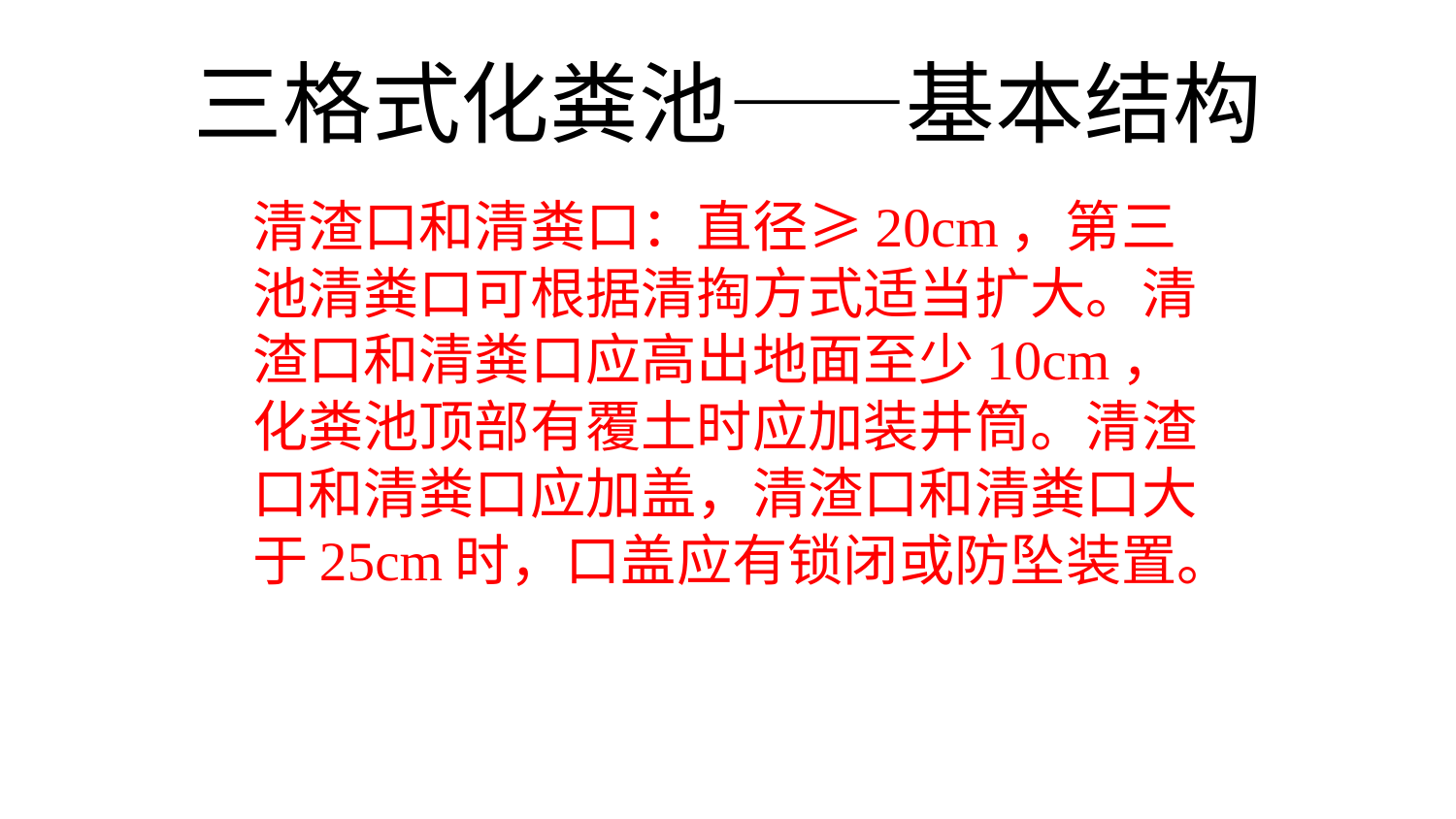

# 三格式化粪池——基本结构

清渣口和清粪口：直径≥20cm，第三池清粪口可根据清掏方式适当扩大。清渣口和清粪口应高出地面至少10cm，化粪池顶部有覆土时应加装井筒。清渣口和清粪口应加盖，清渣口和清粪口大于25cm时，口盖应有锁闭或防坠装置。